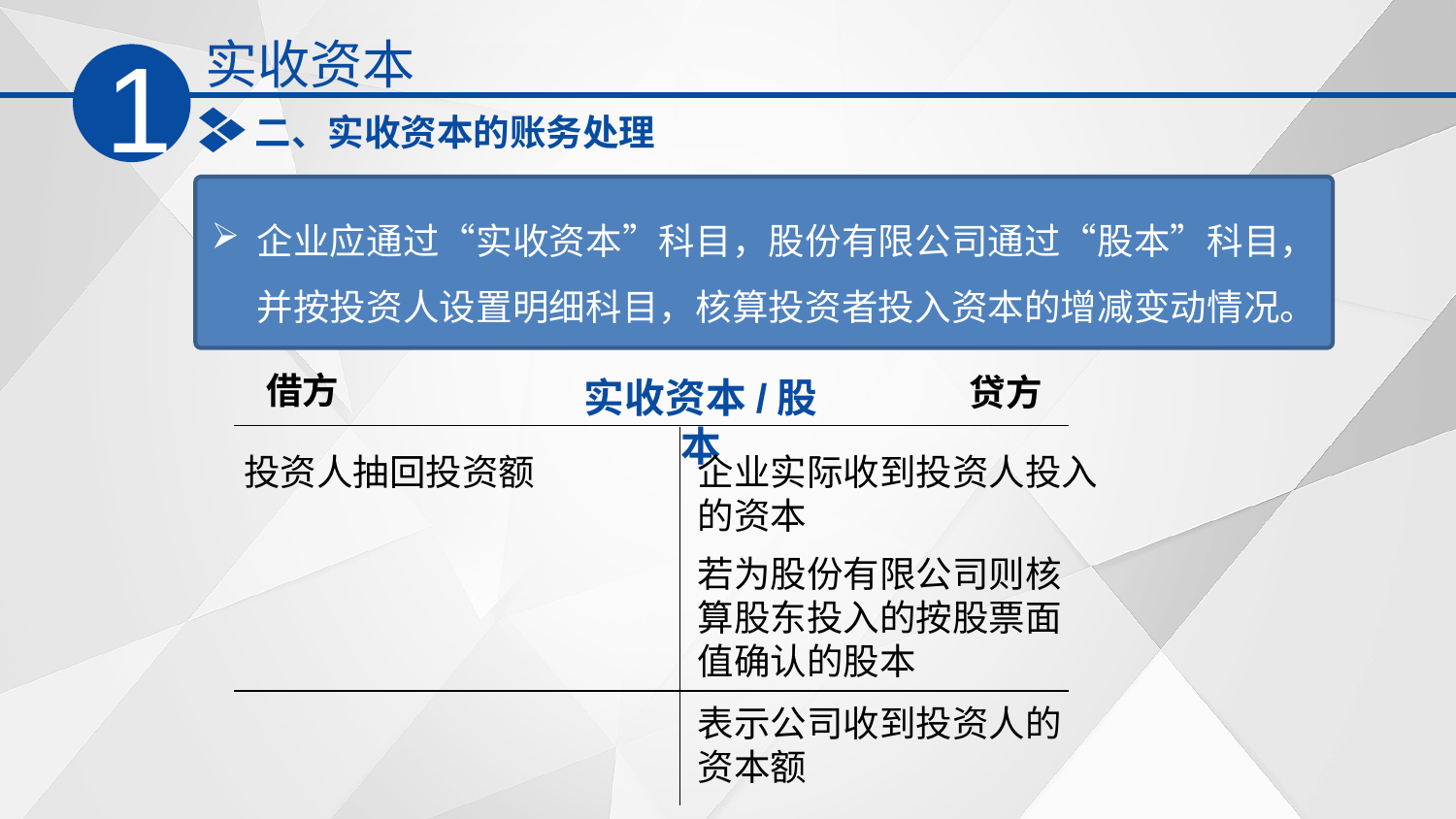

实收资本
1

二、实收资本的账务处理

企业应通过“实收资本”科目，股份有限公司通过“股本”科目，并按投资人设置明细科目，核算投资者投入资本的增减变动情况。
借方
贷方
实收资本/股本
投资人抽回投资额
企业实际收到投资人投入的资本
若为股份有限公司则核算股东投入的按股票面值确认的股本
表示公司收到投资人的资本额